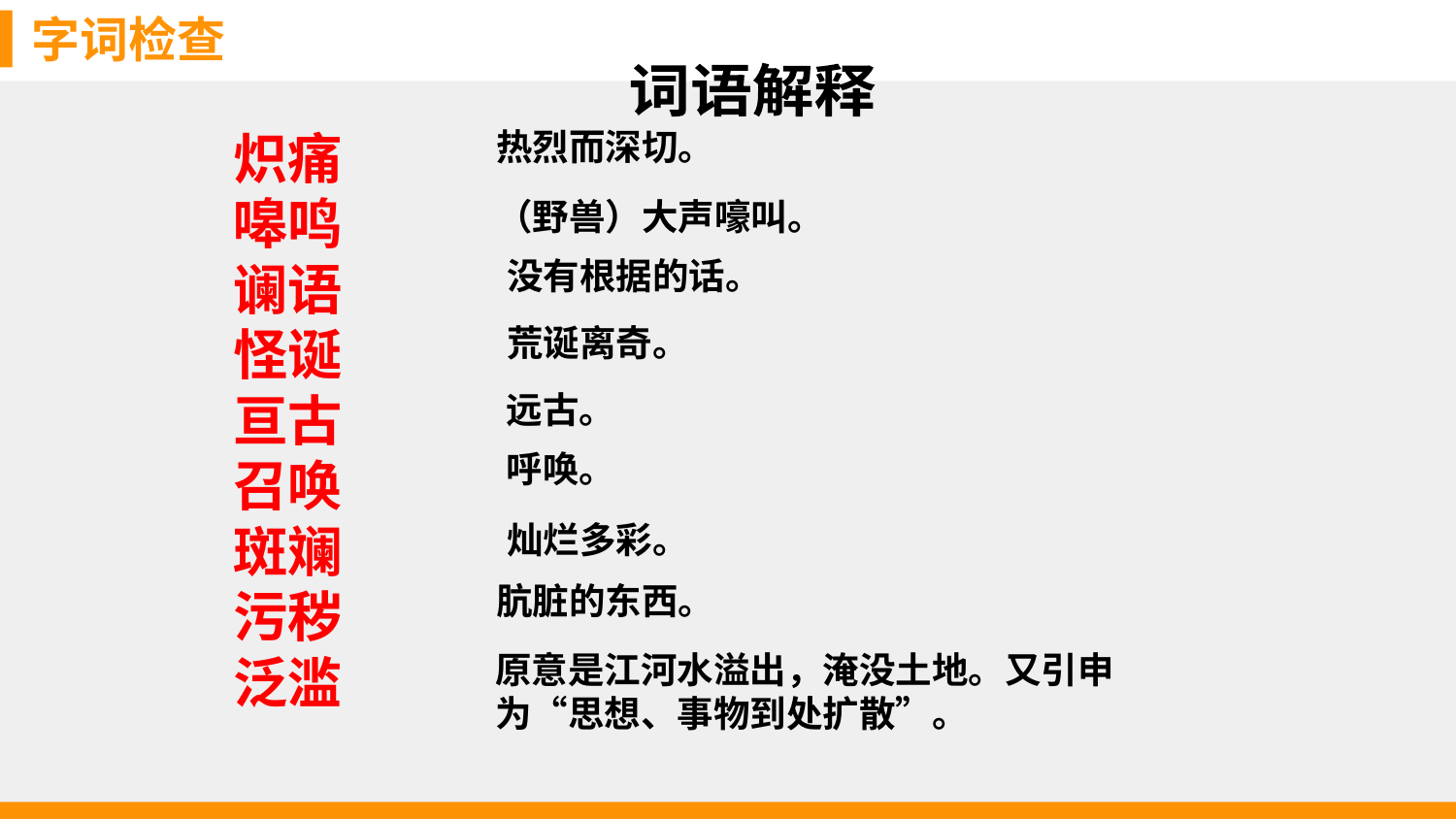

字词检查
词语解释
炽痛
嗥鸣
谰语
怪诞
亘古
召唤
斑斓
污秽
泛滥
热烈而深切。
（野兽）大声嚎叫。
没有根据的话。
荒诞离奇。
远古。
呼唤。
灿烂多彩。
肮脏的东西。
原意是江河水溢出，淹没土地。又引申为“思想、事物到处扩散”。